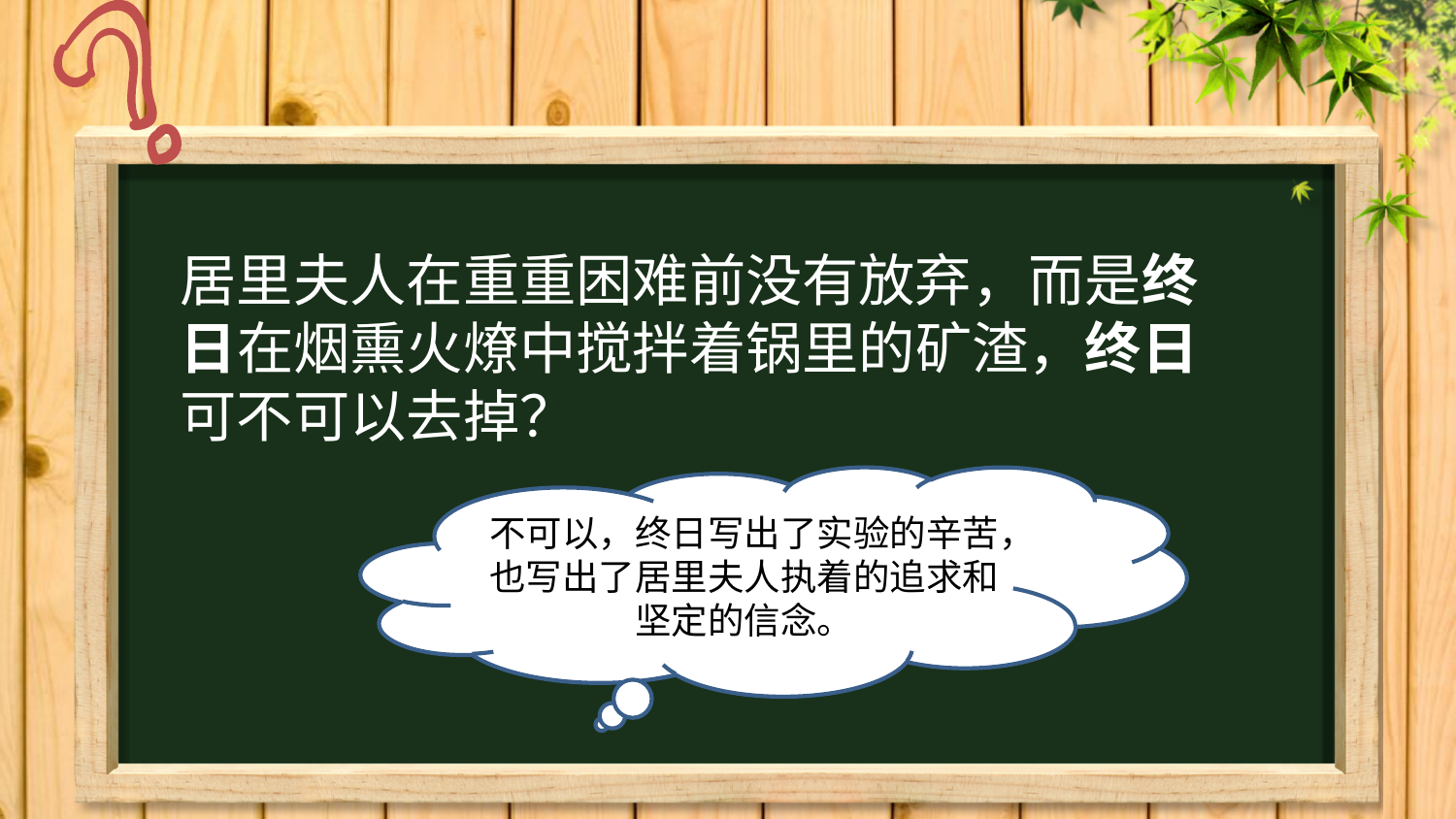

居里夫人在重重困难前没有放弃，而是终日在烟熏火燎中搅拌着锅里的矿渣，终日可不可以去掉？
不可以，终日写出了实验的辛苦，也写出了居里夫人执着的追求和坚定的信念。